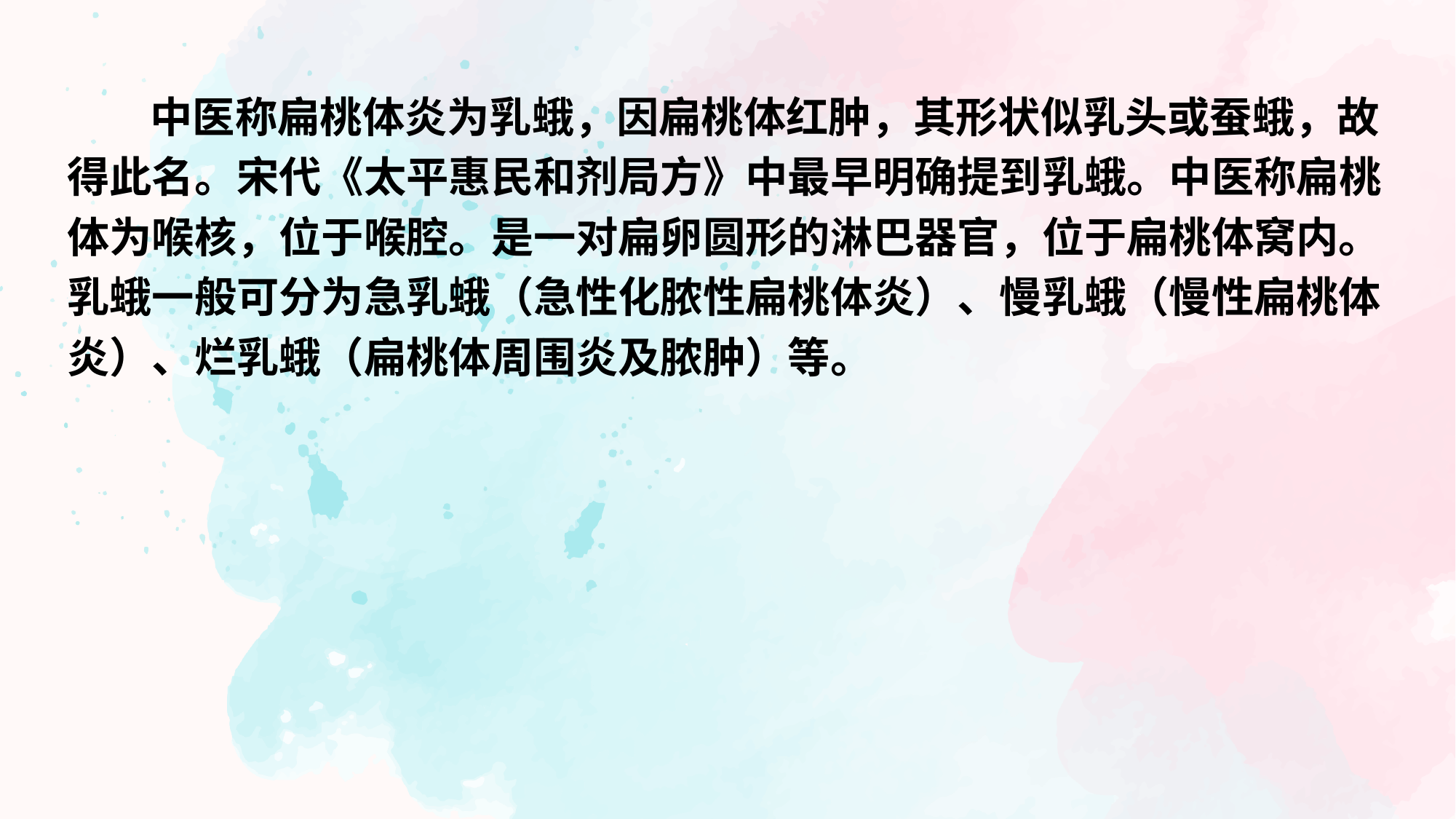

中医称扁桃体炎为乳蛾，因扁桃体红肿，其形状似乳头或蚕蛾，故得此名。宋代《太平惠民和剂局方》中最早明确提到乳蛾。中医称扁桃体为喉核，位于喉腔。是一对扁卵圆形的淋巴器官，位于扁桃体窝内。乳蛾一般可分为急乳蛾（急性化脓性扁桃体炎）、慢乳蛾（慢性扁桃体炎）、烂乳蛾（扁桃体周围炎及脓肿）等。